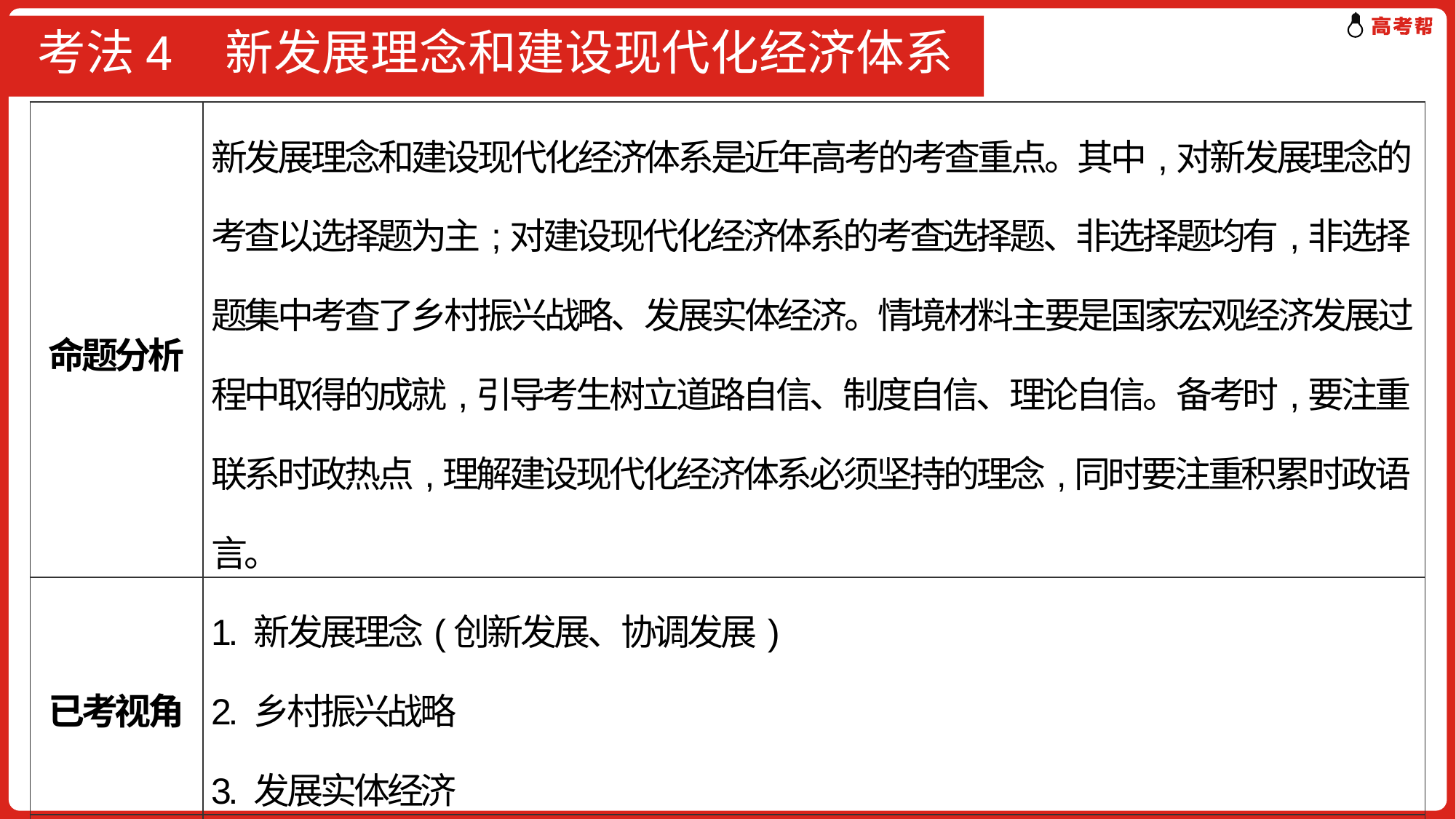

# 考法4   新发展理念和建设现代化经济体系
| 命题分析 | 新发展理念和建设现代化经济体系是近年高考的考查重点。其中,对新发展理念的考查以选择题为主;对建设现代化经济体系的考查选择题、非选择题均有,非选择题集中考查了乡村振兴战略、发展实体经济。情境材料主要是国家宏观经济发展过程中取得的成就,引导考生树立道路自信、制度自信、理论自信。备考时,要注重联系时政热点,理解建设现代化经济体系必须坚持的理念,同时要注重积累时政语言。 |
| --- | --- |
| 已考视角 | 1. 新发展理念(创新发展、协调发展) 2. 乡村振兴战略 3. 发展实体经济 |
| 预测视角 | 1. 新发展理念(创新发展、共享发展) 2. 如何促进经济高质量发展 |